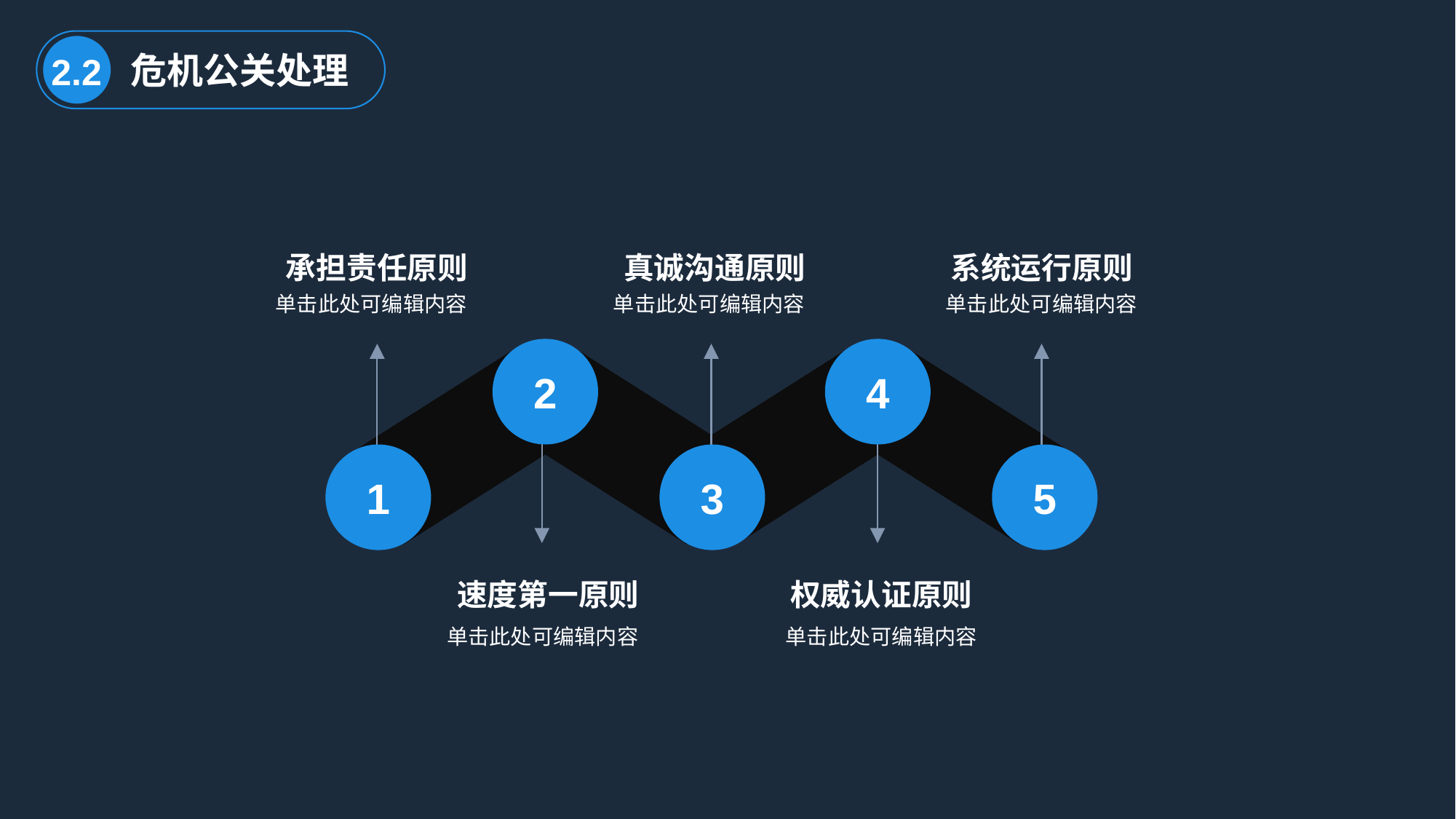

危机公关处理
2.2
承担责任原则
真诚沟通原则
系统运行原则
单击此处可编辑内容
单击此处可编辑内容
单击此处可编辑内容
2
4

1
3
5
速度第一原则
权威认证原则
单击此处可编辑内容
单击此处可编辑内容